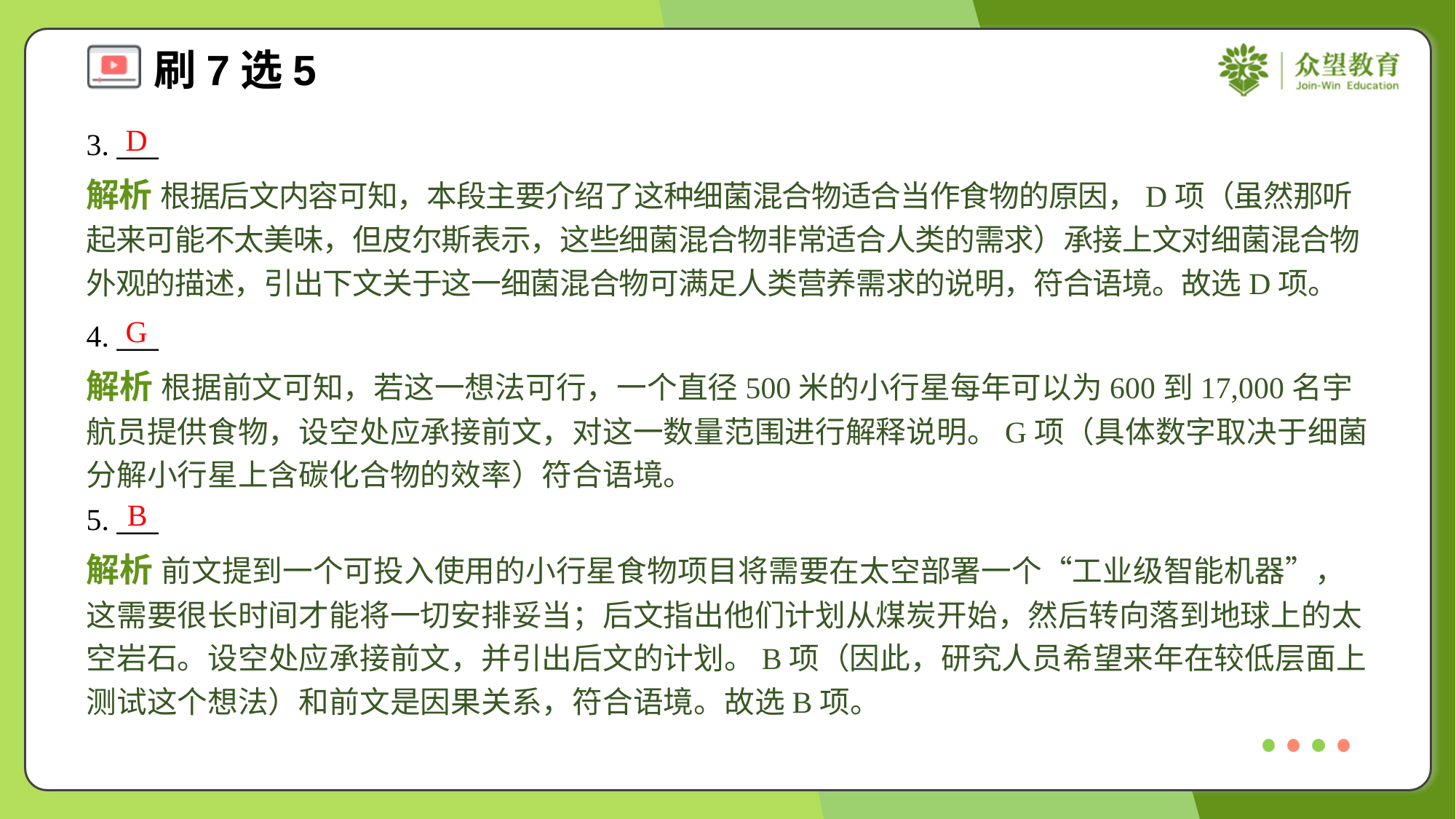

D
3. ___
解析 根据后文内容可知，本段主要介绍了这种细菌混合物适合当作食物的原因，D项（虽然那听起来可能不太美味，但皮尔斯表示，这些细菌混合物非常适合人类的需求）承接上文对细菌混合物外观的描述，引出下文关于这一细菌混合物可满足人类营养需求的说明，符合语境。故选D项。
G
4. ___
解析 根据前文可知，若这一想法可行，一个直径500米的小行星每年可以为600到17,000名宇航员提供食物，设空处应承接前文，对这一数量范围进行解释说明。G项（具体数字取决于细菌分解小行星上含碳化合物的效率）符合语境。
B
5. ___
解析 前文提到一个可投入使用的小行星食物项目将需要在太空部署一个“工业级智能机器”，这需要很长时间才能将一切安排妥当；后文指出他们计划从煤炭开始，然后转向落到地球上的太空岩石。设空处应承接前文，并引出后文的计划。B项（因此，研究人员希望来年在较低层面上测试这个想法）和前文是因果关系，符合语境。故选B项。